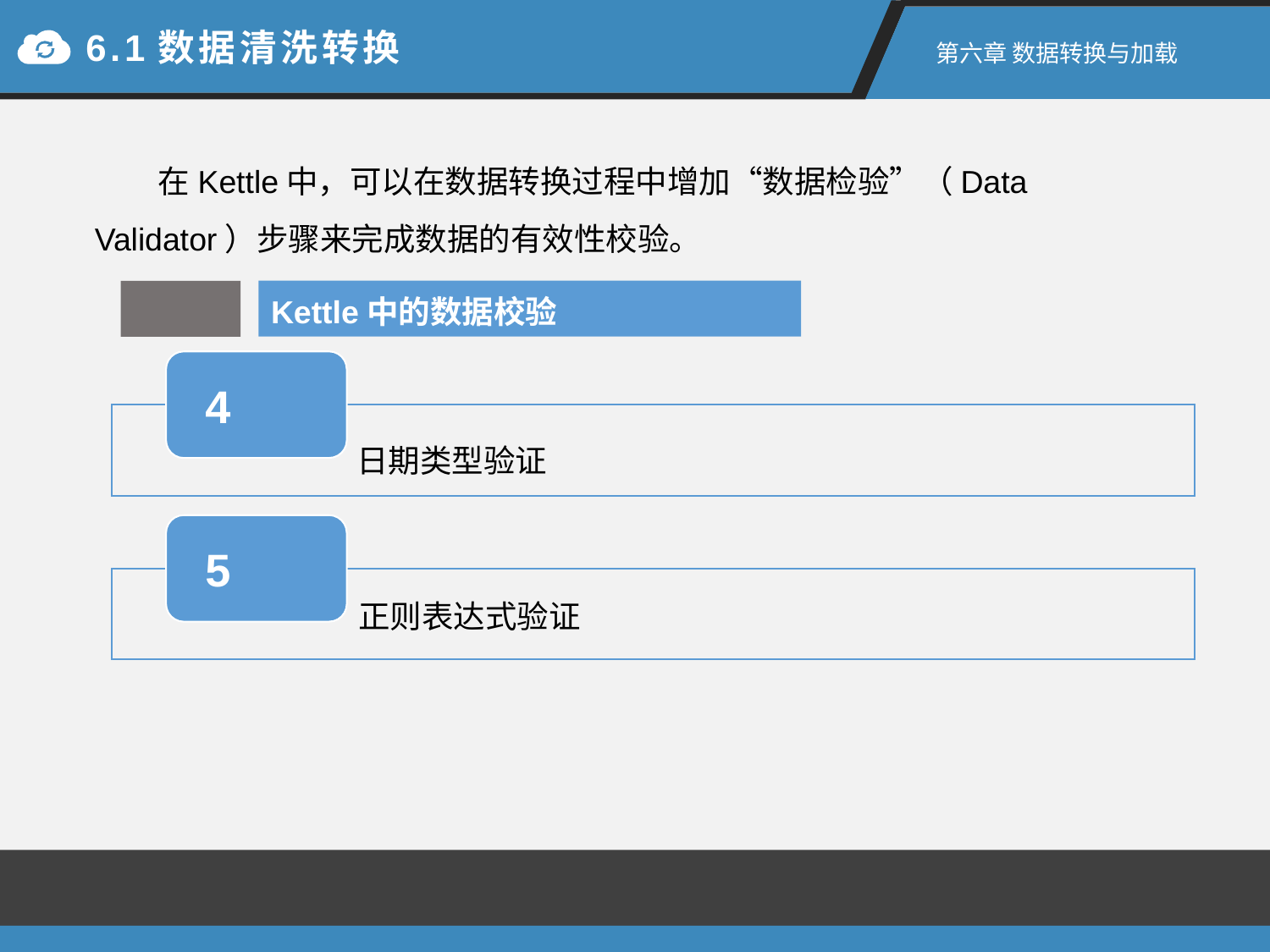

6.1数据清洗转换

第六章 数据转换与加载

在Kettle中，可以在数据转换过程中增加“数据检验”（Data Validator）步骤来完成数据的有效性校验。

Kettle中的数据校验
4
5
日期类型验证
正则表达式验证